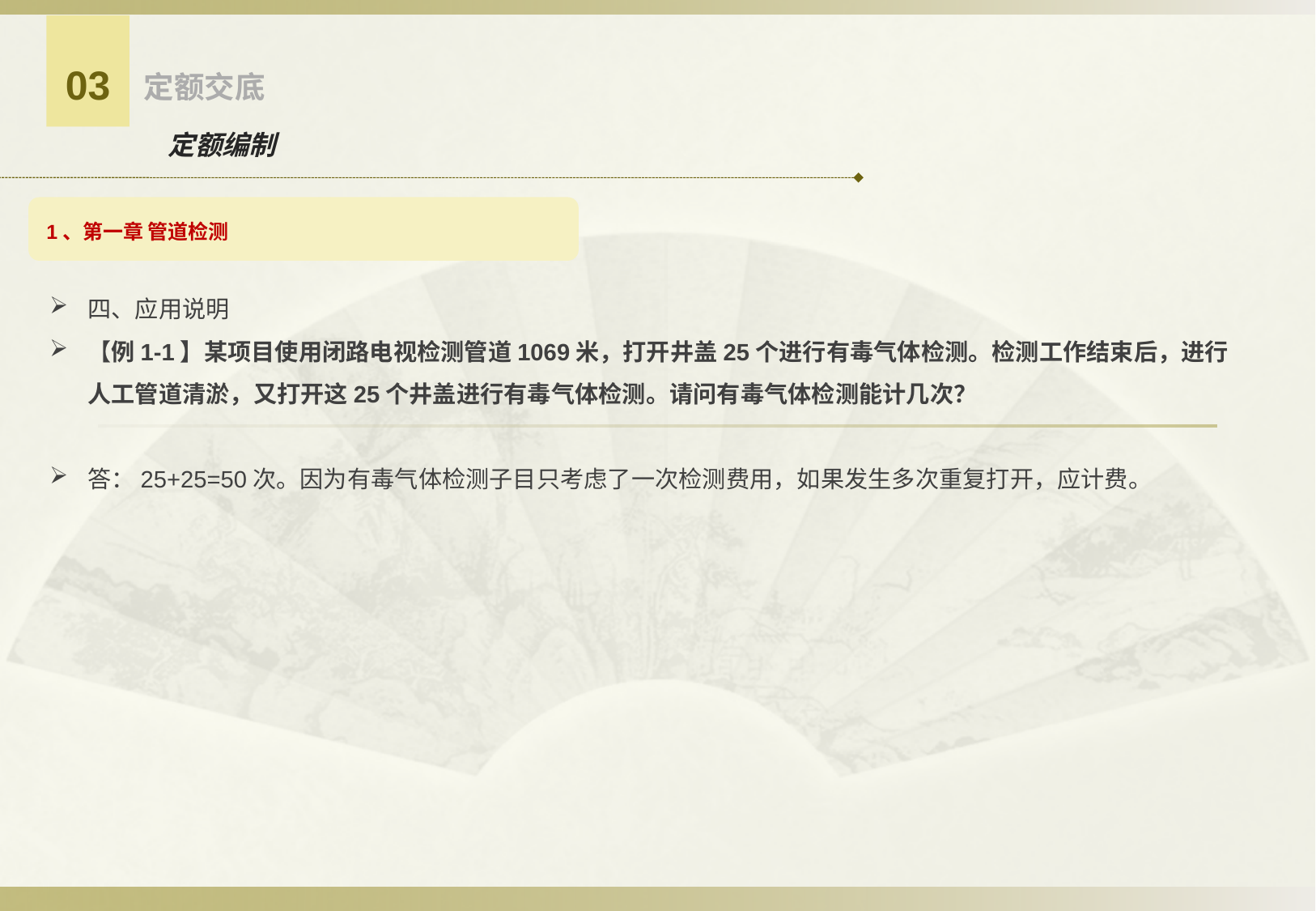

03
定额交底
定额编制

1、第一章 管道检测
四、应用说明
【例1-1】某项目使用闭路电视检测管道1069米，打开井盖25个进行有毒气体检测。检测工作结束后，进行人工管道清淤，又打开这25个井盖进行有毒气体检测。请问有毒气体检测能计几次？

答：25+25=50次。因为有毒气体检测子目只考虑了一次检测费用，如果发生多次重复打开，应计费。